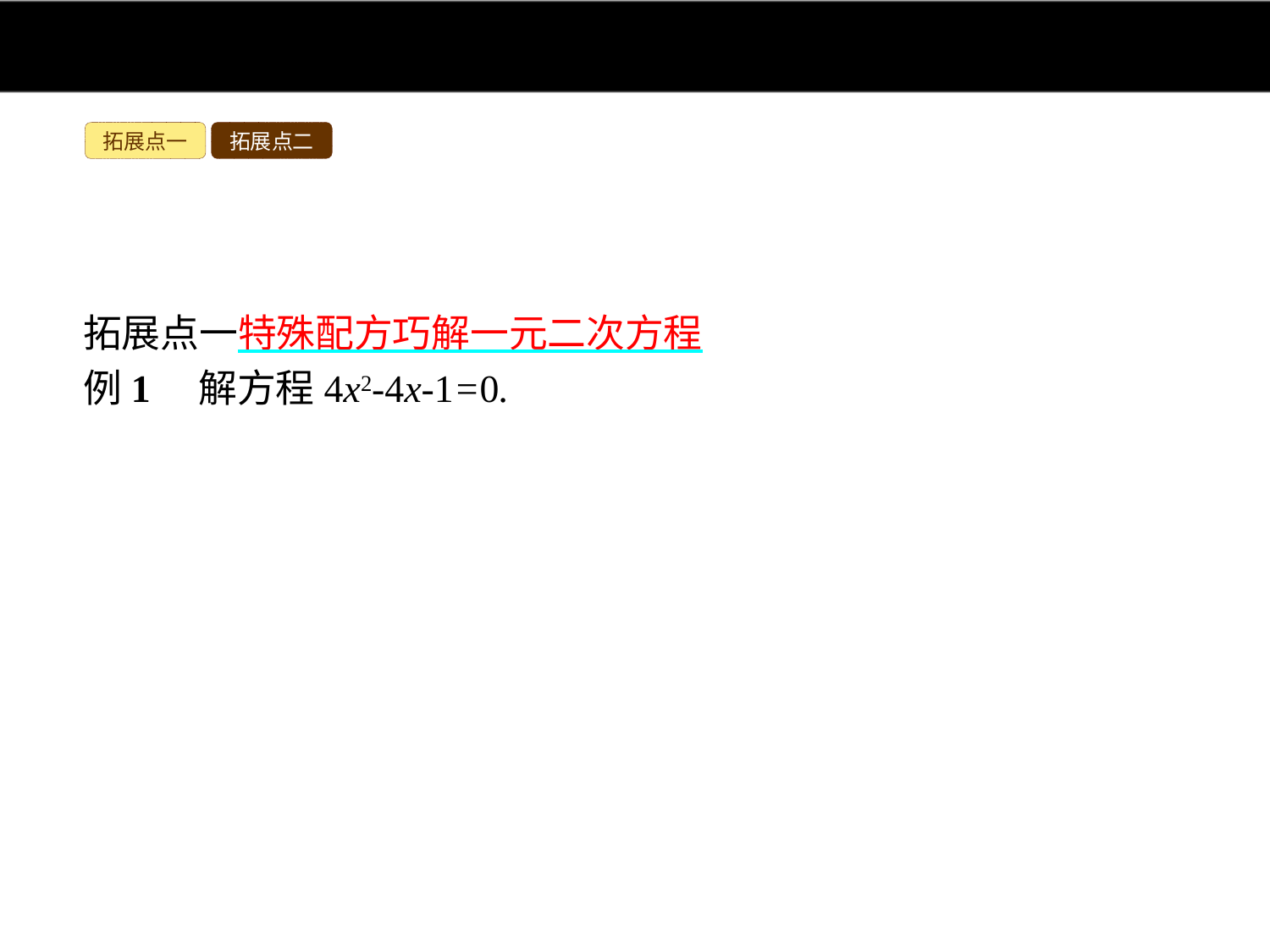

拓展点一
拓展点二
拓展点一特殊配方巧解一元二次方程
例1　解方程4x2-4x-1=0.
分析:方法一:按照常规的配方法去解;
方法二:按照常规的配方法去解,但是不需要先把二次项系数化成1,观察等号的左边二次项的系数是一个完全平方数,只要在方程的左右两边同时加上2,左端即变成一个完全平方式,右端是一个非负数,就可以直接平开方求出方程的解.